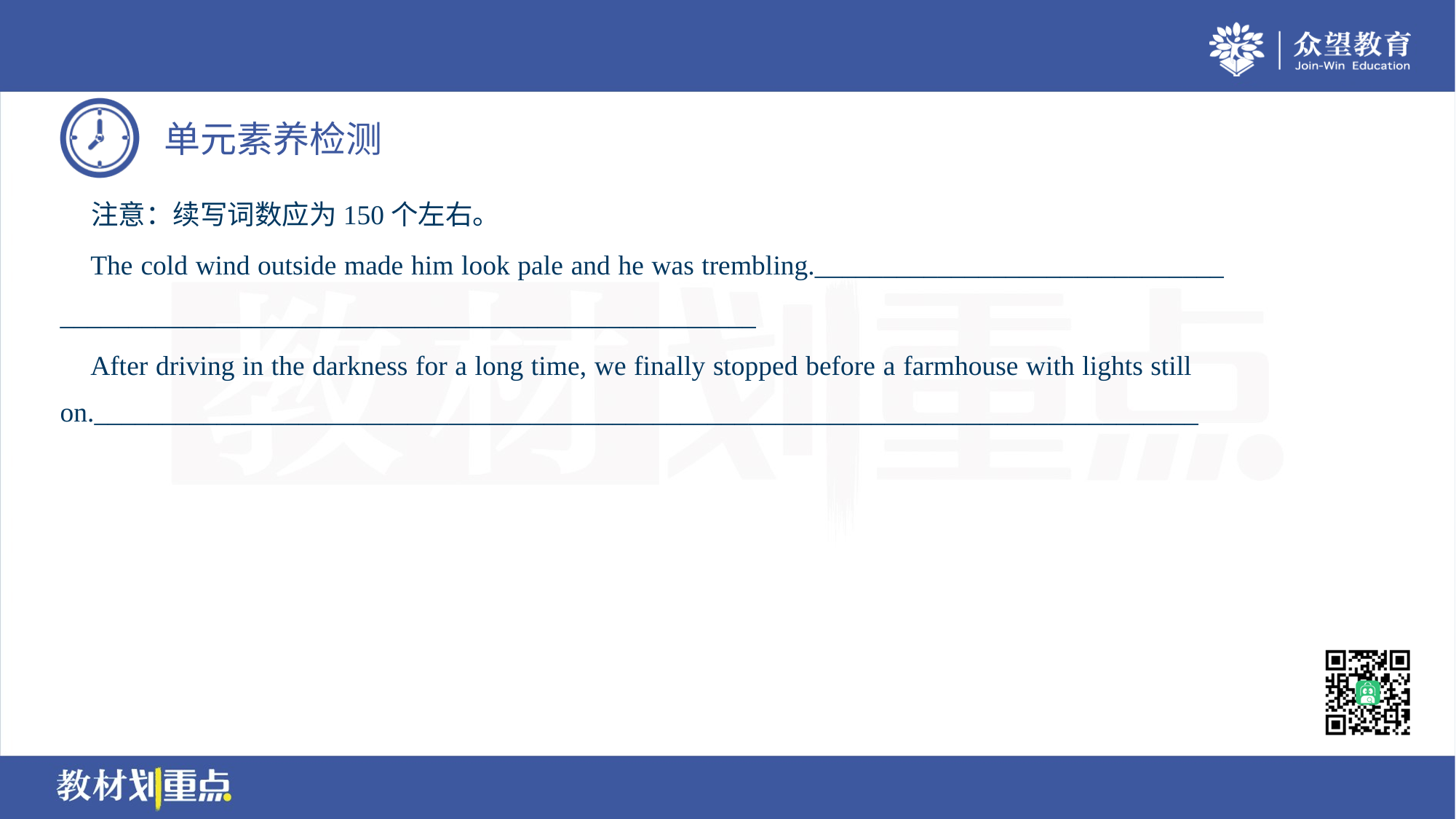

注意：续写词数应为150个左右。
    The cold wind outside made him look pale and he was trembling.______________________________
___________________________________________________
    After driving in the darkness for a long time, we finally stopped before a farmhouse with lights still
on._________________________________________________________________________________